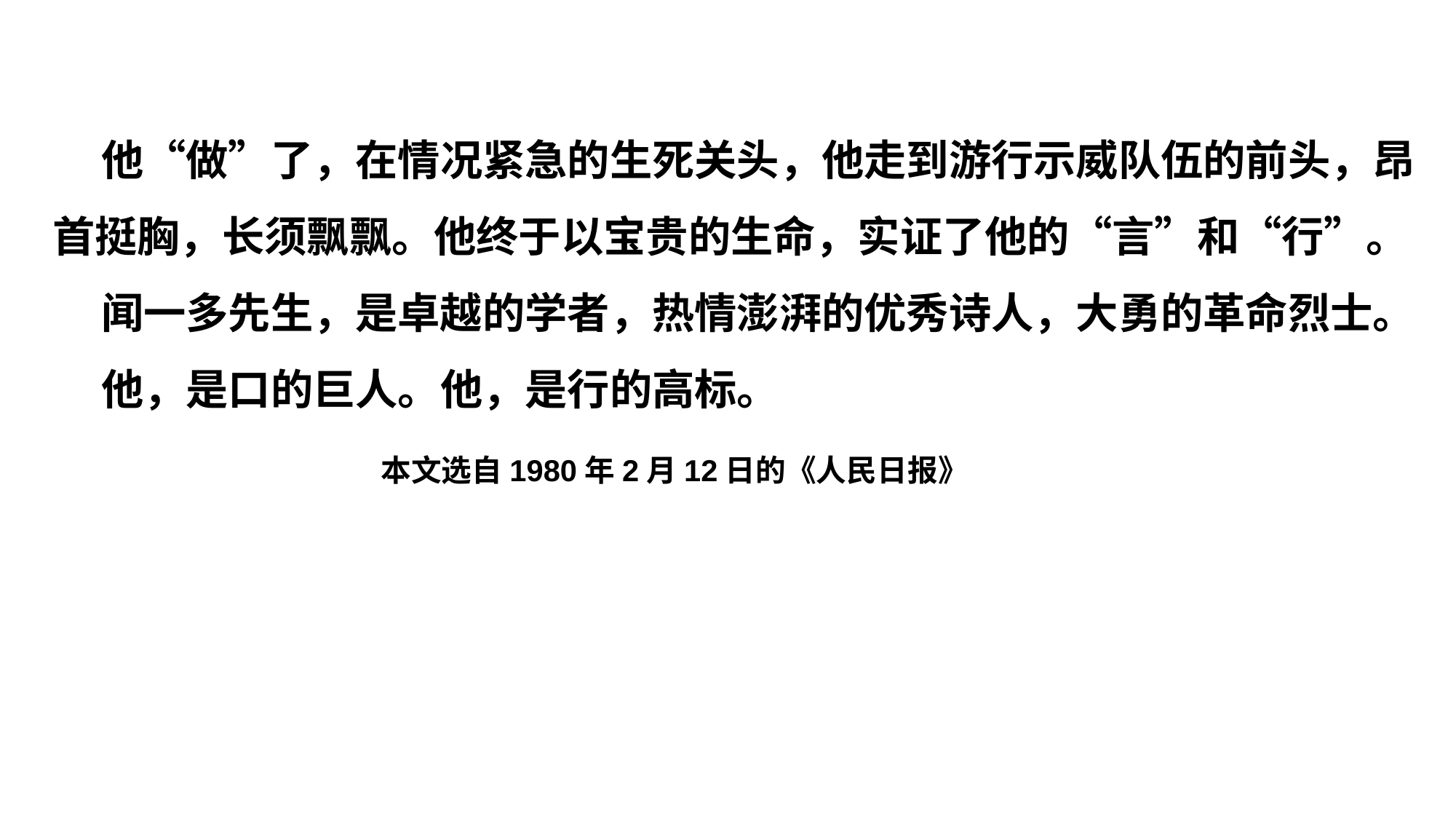

他“做”了，在情况紧急的生死关头，他走到游行示威队伍的前头，昂首挺胸，长须飘飘。他终于以宝贵的生命，实证了他的“言”和“行”。
    闻一多先生，是卓越的学者，热情澎湃的优秀诗人，大勇的革命烈士。
    他，是口的巨人。他，是行的高标。
                                 本文选自1980年2月12日的《人民日报》